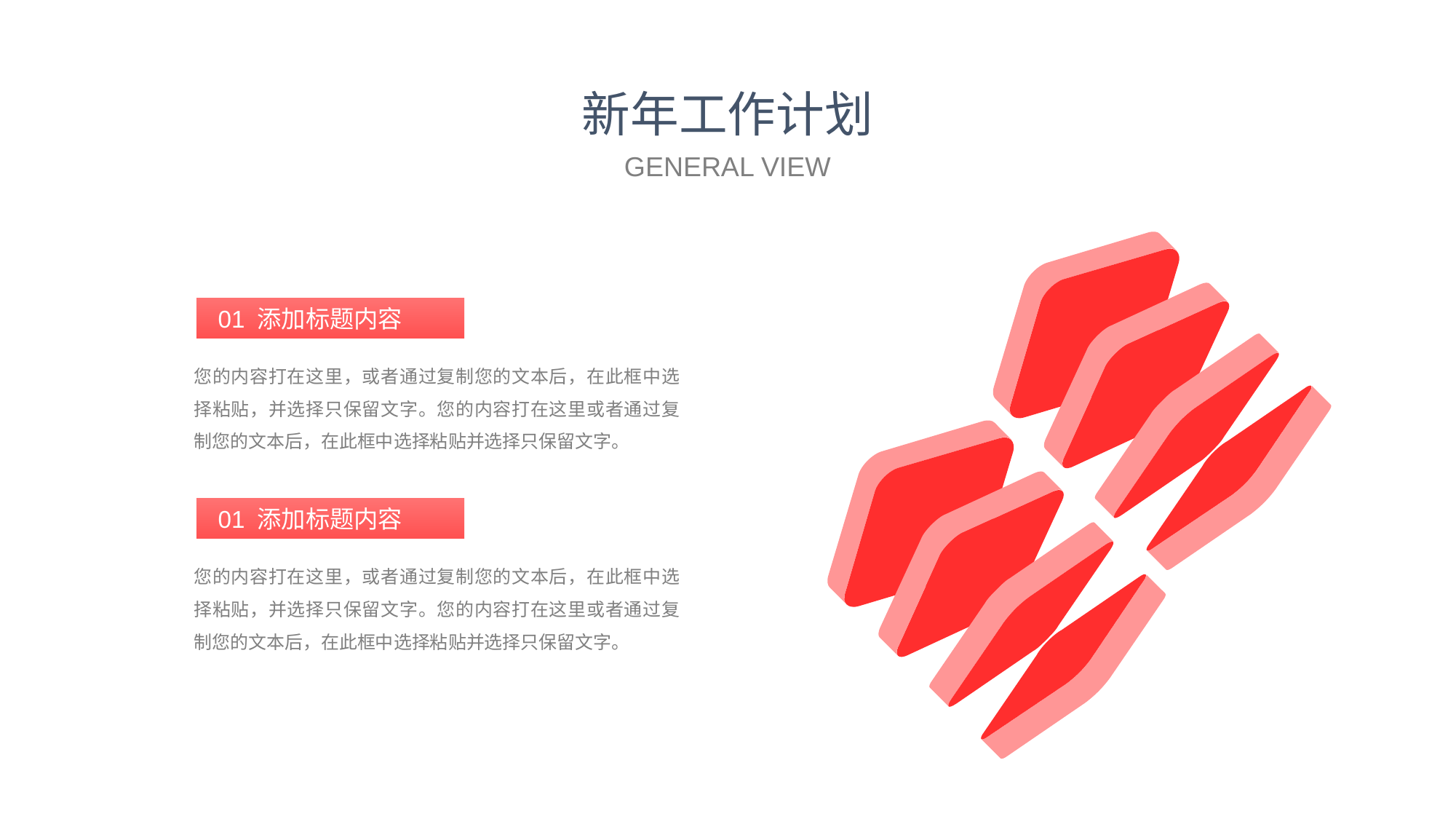

新年工作计划
GENERAL VIEW

01 添加标题内容
您的内容打在这里，或者通过复制您的文本后，在此框中选择粘贴，并选择只保留文字。您的内容打在这里或者通过复制您的文本后，在此框中选择粘贴并选择只保留文字。

01 添加标题内容
您的内容打在这里，或者通过复制您的文本后，在此框中选择粘贴，并选择只保留文字。您的内容打在这里或者通过复制您的文本后，在此框中选择粘贴并选择只保留文字。